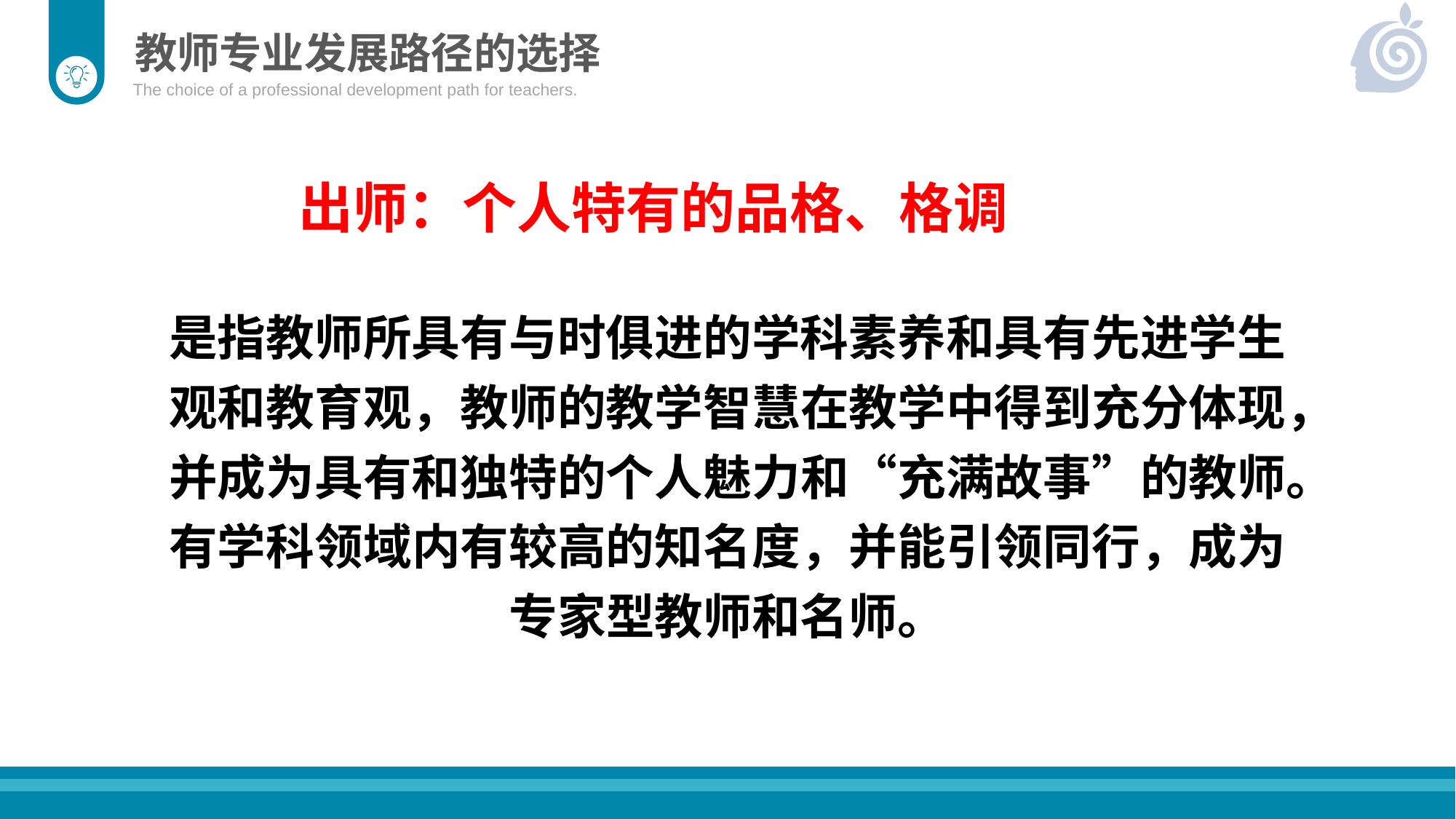

教师专业发展路径的选择
The choice of a professional development path for teachers.
出师：个人特有的品格、格调
是指教师所具有与时俱进的学科素养和具有先进学生观和教育观，教师的教学智慧在教学中得到充分体现，并成为具有和独特的个人魅力和“充满故事”的教师。有学科领域内有较高的知名度，并能引领同行，成为专家型教师和名师。